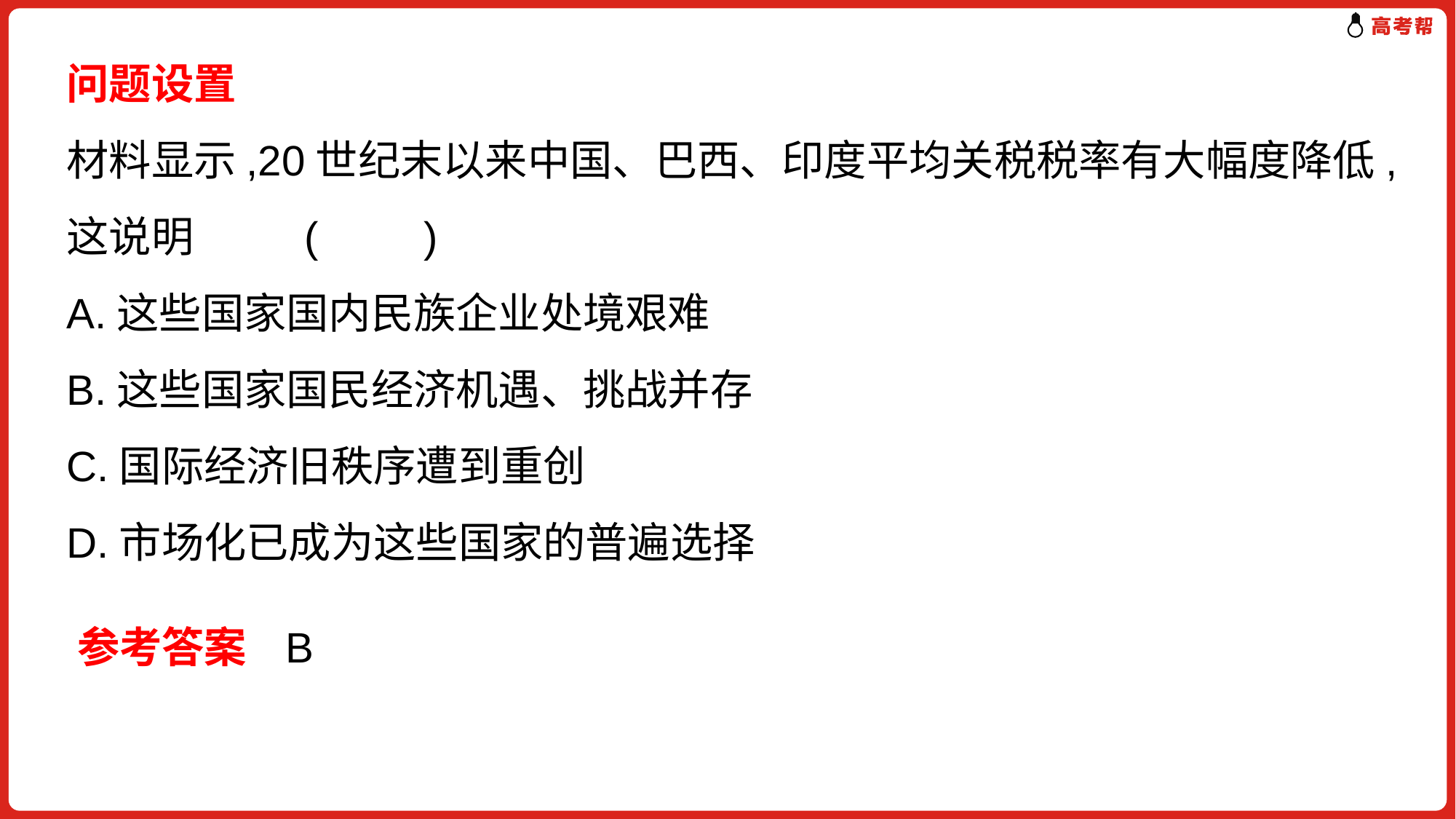

问题设置
材料显示,20世纪末以来中国、巴西、印度平均关税税率有大幅度降低,这说明	 (　　)
A.这些国家国内民族企业处境艰难
B.这些国家国民经济机遇、挑战并存
C.国际经济旧秩序遭到重创
D.市场化已成为这些国家的普遍选择
参考答案   B